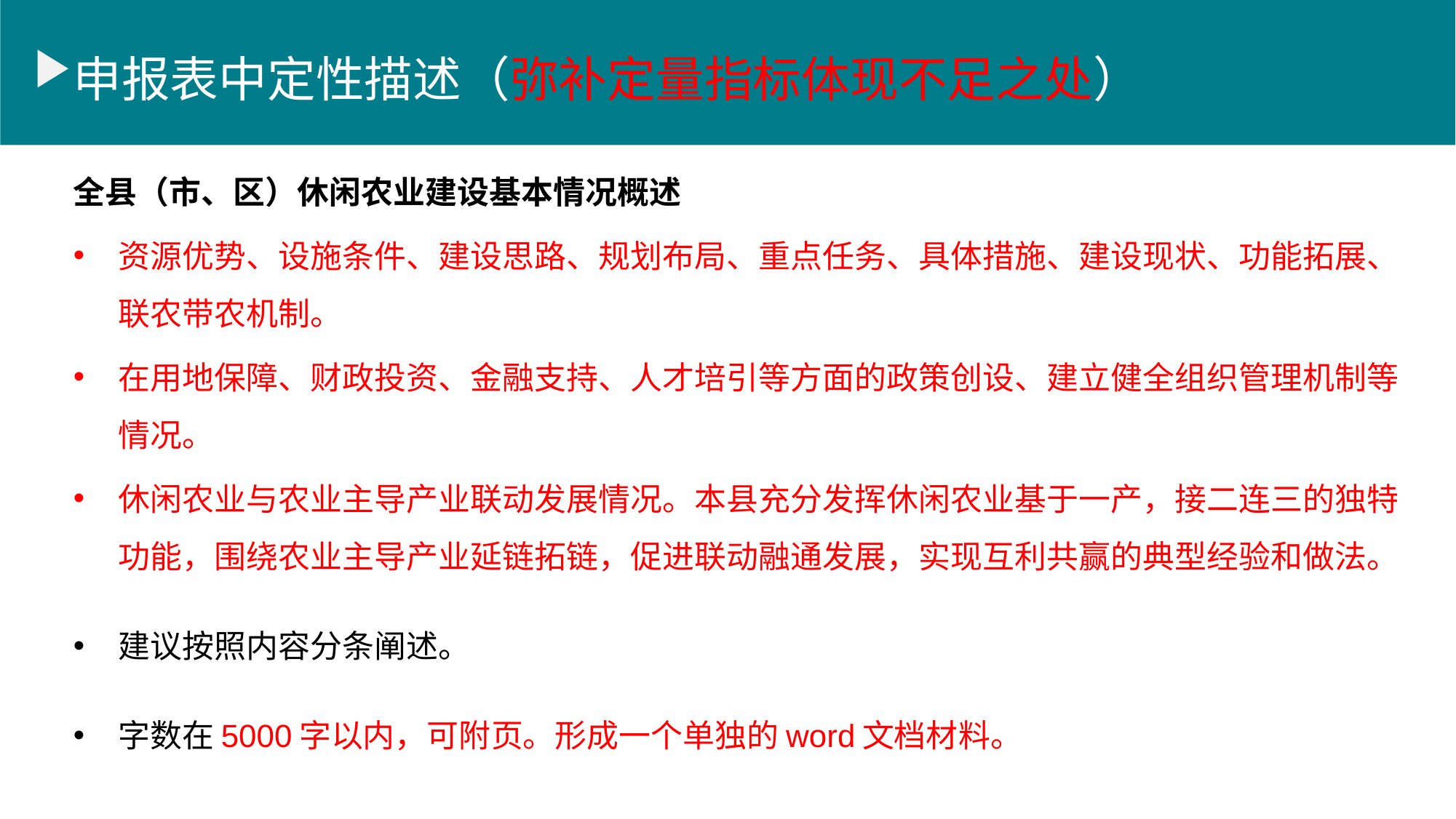

申报表中定性描述（弥补定量指标体现不足之处）

全县（市、区）休闲农业建设基本情况概述
资源优势、设施条件、建设思路、规划布局、重点任务、具体措施、建设现状、功能拓展、联农带农机制。
在用地保障、财政投资、金融支持、人才培引等方面的政策创设、建立健全组织管理机制等情况。
休闲农业与农业主导产业联动发展情况。本县充分发挥休闲农业基于一产，接二连三的独特功能，围绕农业主导产业延链拓链，促进联动融通发展，实现互利共赢的典型经验和做法。

建议按照内容分条阐述。

字数在5000字以内，可附页。形成一个单独的word文档材料。